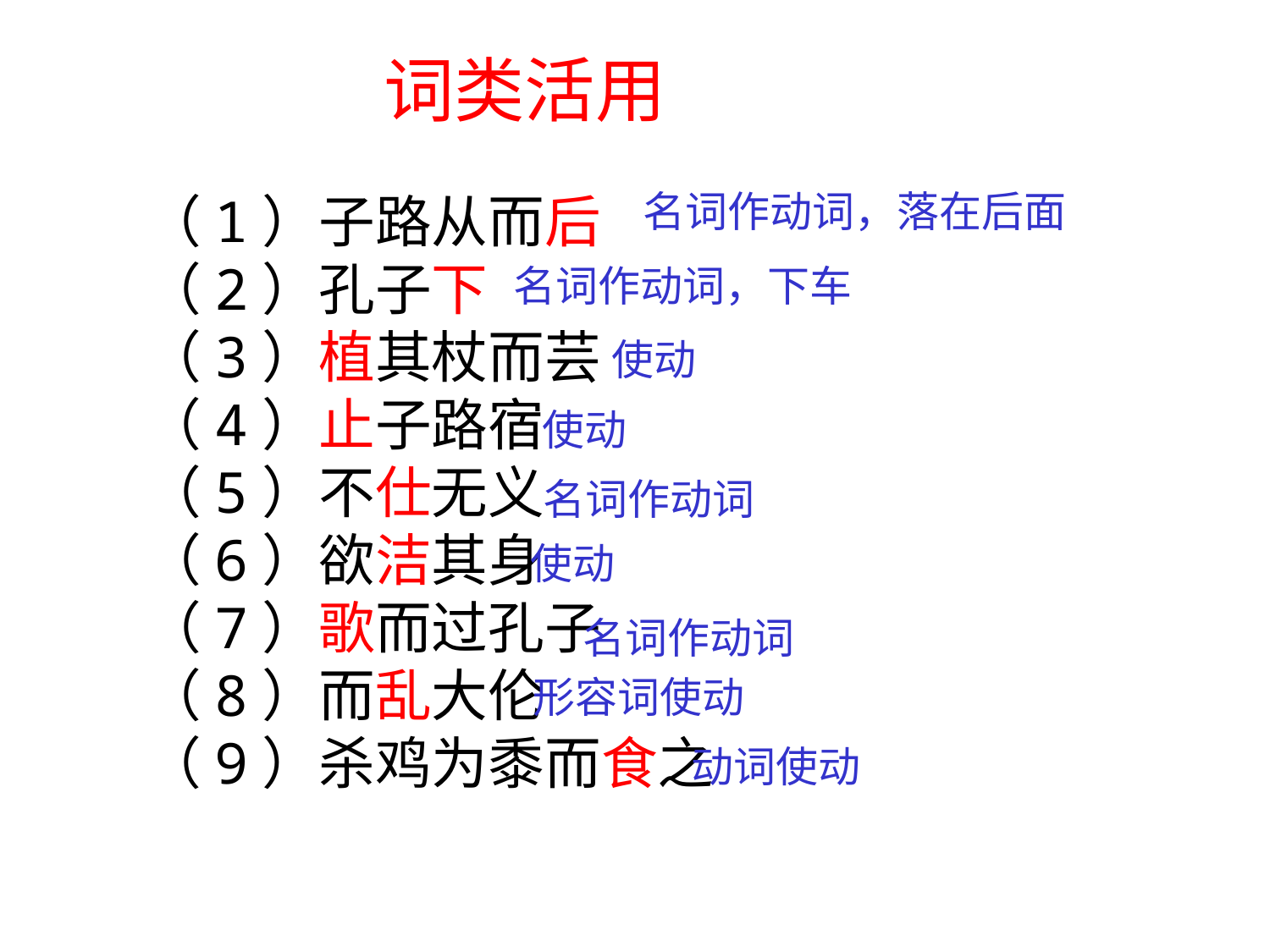

词类活用
（1）子路从而后
（2）孔子下
（3）植其杖而芸
（4）止子路宿
（5）不仕无义
（6）欲洁其身
（7）歌而过孔子
（8）而乱大伦
（9）杀鸡为黍而食之

名词作动词，落在后面
名词作动词，下车
使动
使动
名词作动词
使动
名词作动词
形容词使动
动词使动